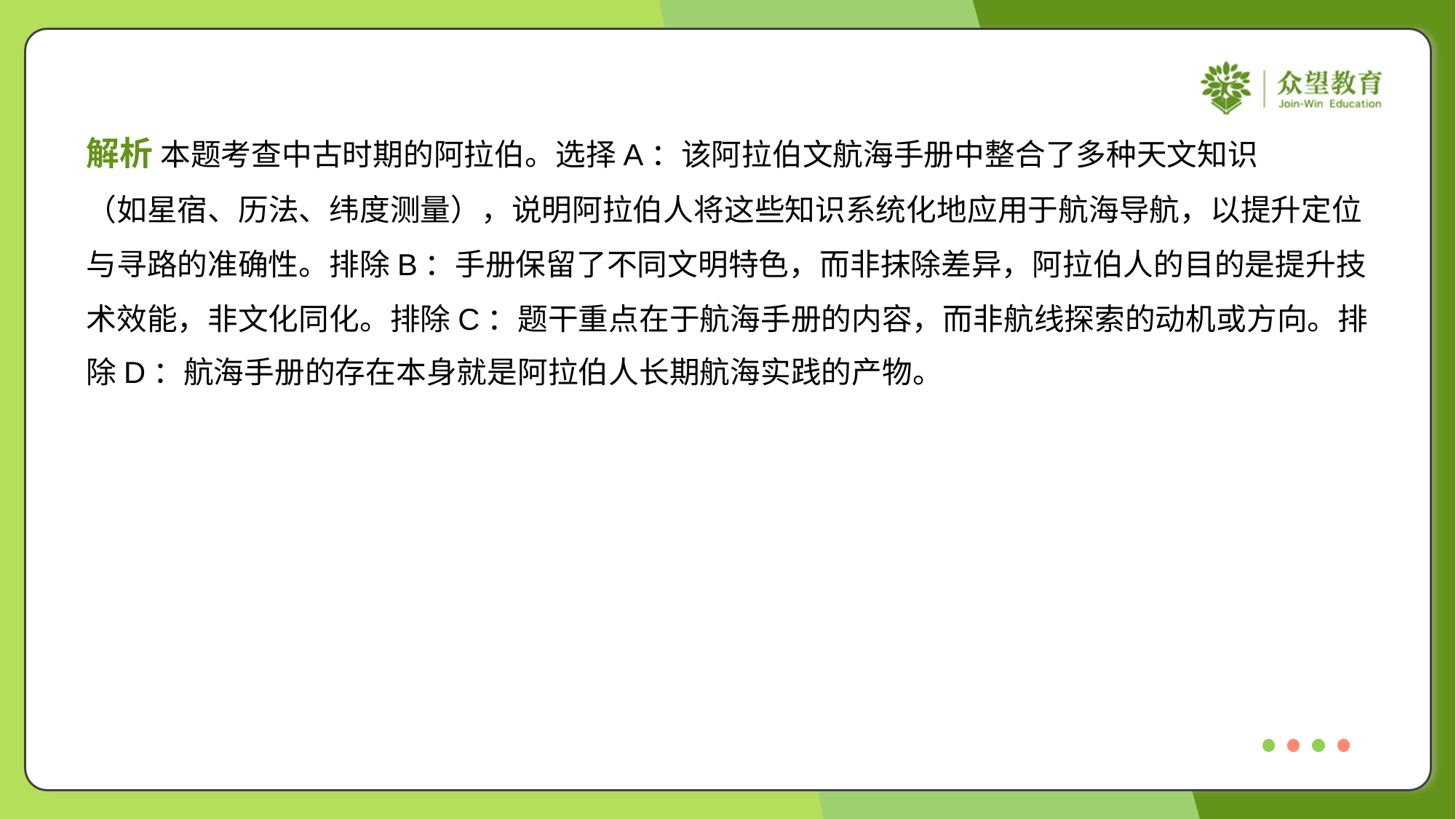

解析 本题考查中古时期的阿拉伯。选择A：该阿拉伯文航海手册中整合了多种天文知识
（如星宿、历法、纬度测量），说明阿拉伯人将这些知识系统化地应用于航海导航，以提升定位
与寻路的准确性。排除B：手册保留了不同文明特色，而非抹除差异，阿拉伯人的目的是提升技
术效能，非文化同化。排除C：题干重点在于航海手册的内容，而非航线探索的动机或方向。排
除D：航海手册的存在本身就是阿拉伯人长期航海实践的产物。